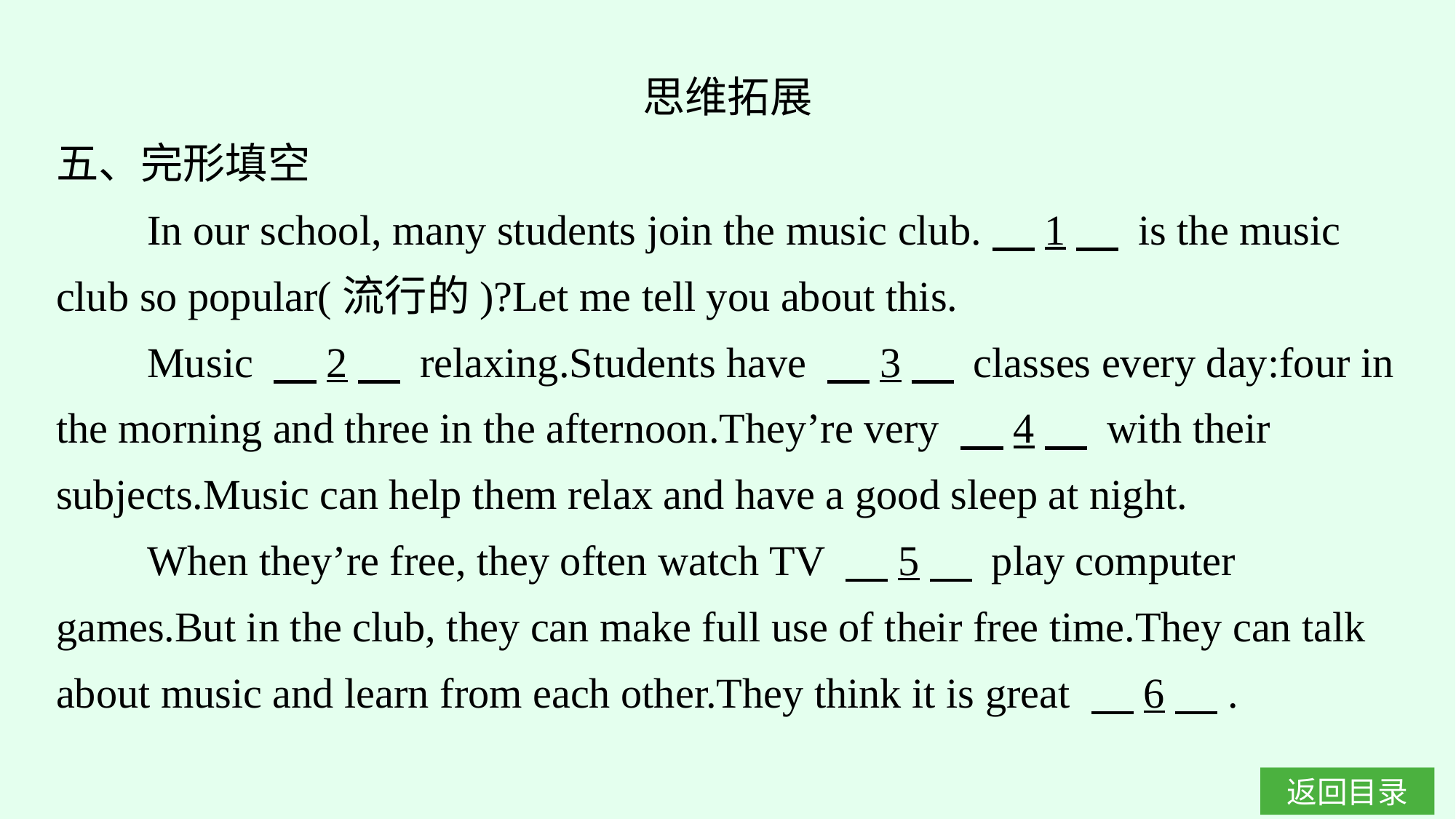

思维拓展
五、完形填空
In our school, many students join the music club.　1　 is the music club so popular(流行的)?Let me tell you about this.
Music 　2　 relaxing.Students have 　3　 classes every day:four in the morning and three in the afternoon.They’re very 　4　 with their subjects.Music can help them relax and have a good sleep at night.
When they’re free, they often watch TV 　5　 play computer games.But in the club, they can make full use of their free time.They can talk about music and learn from each other.They think it is great 　6　.